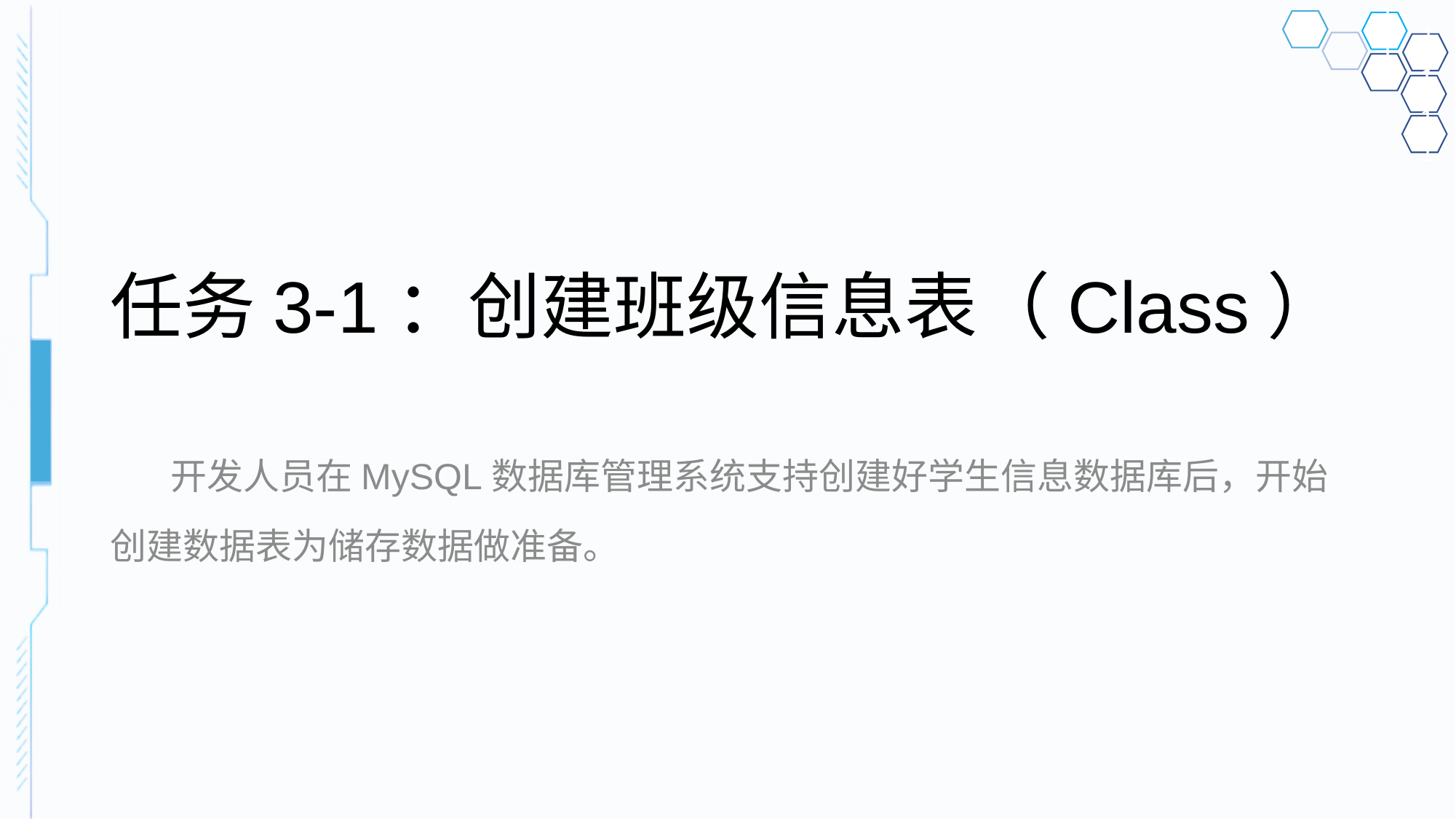

# 任务3-1：创建班级信息表（Class）
开发人员在MySQL数据库管理系统支持创建好学生信息数据库后，开始创建数据表为储存数据做准备。